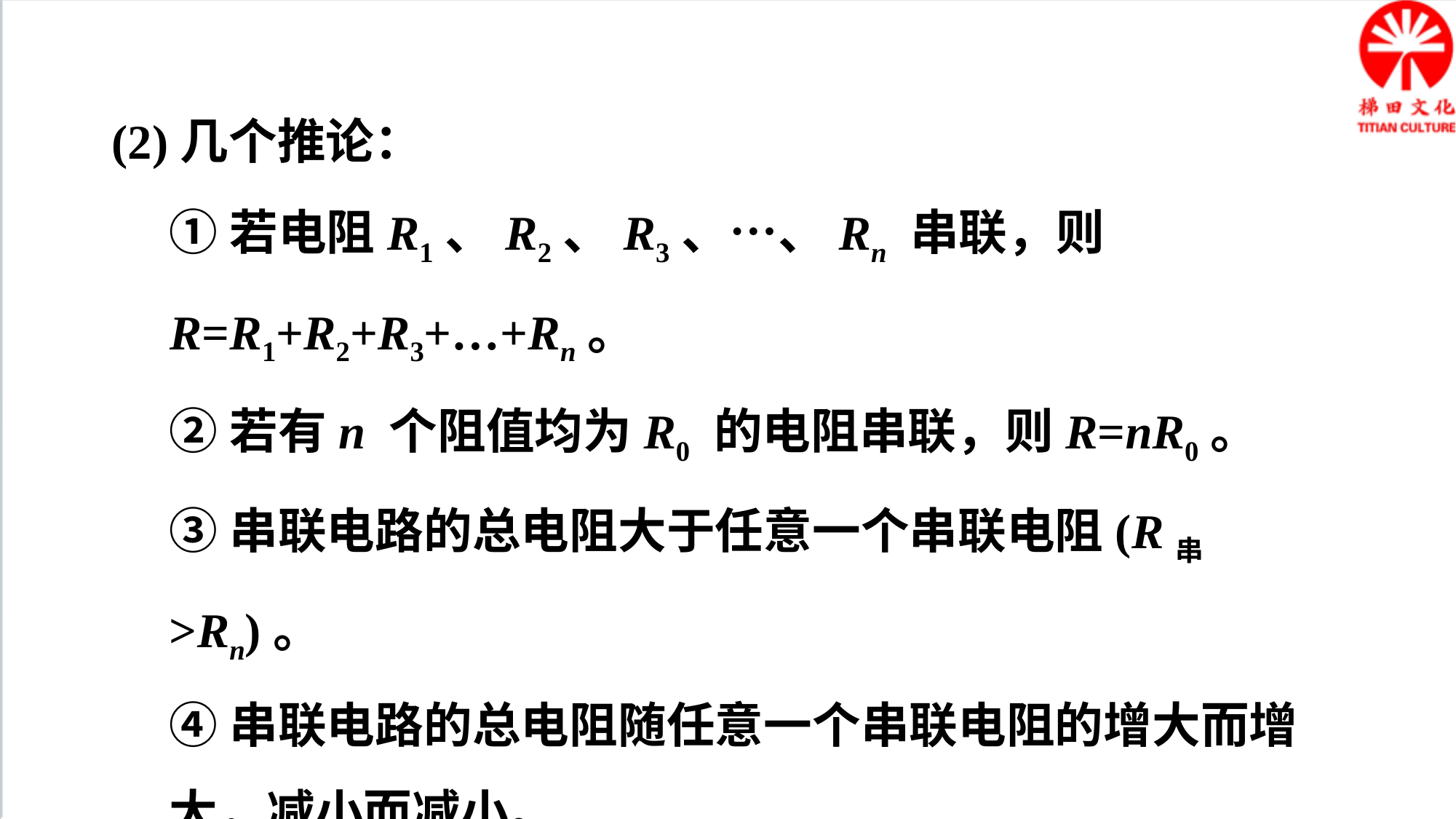

(2)几个推论：
①若电阻R1、R2、R3、…、Rn 串联，则R=R1+R2+R3+…+Rn。
②若有n 个阻值均为R0 的电阻串联，则R=nR0。
③串联电路的总电阻大于任意一个串联电阻(R串>Rn)。
④串联电路的总电阻随任意一个串联电阻的增大而增大，减小而减小。